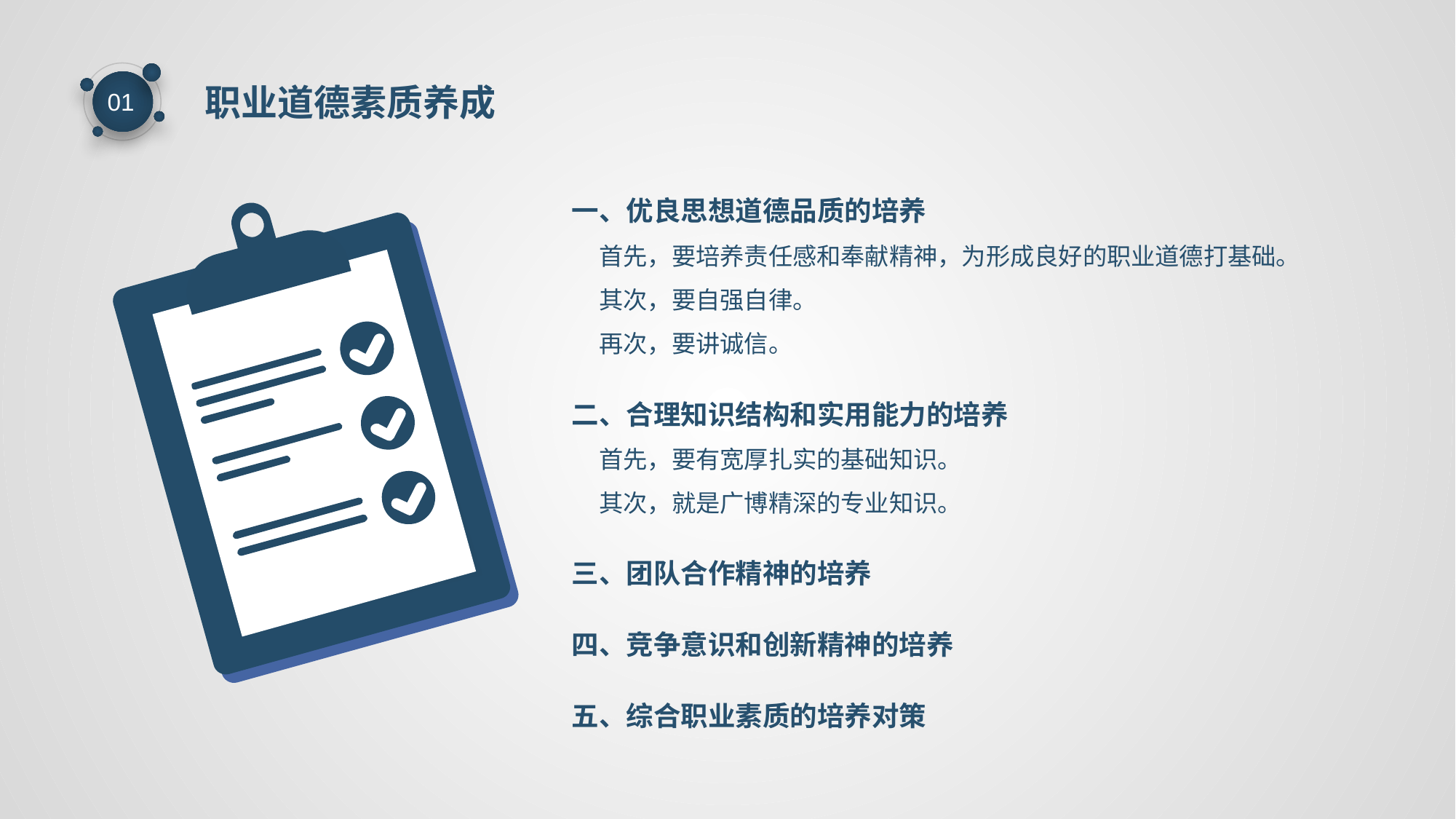

职业道德素质养成
01
一、优良思想道德品质的培养
    首先，要培养责任感和奉献精神，为形成良好的职业道德打基础。
    其次，要自强自律。
    再次，要讲诚信。

二、合理知识结构和实用能力的培养
    首先，要有宽厚扎实的基础知识。
    其次，就是广博精深的专业知识。
三、团队合作精神的培养
四、竞争意识和创新精神的培养
五、综合职业素质的培养对策